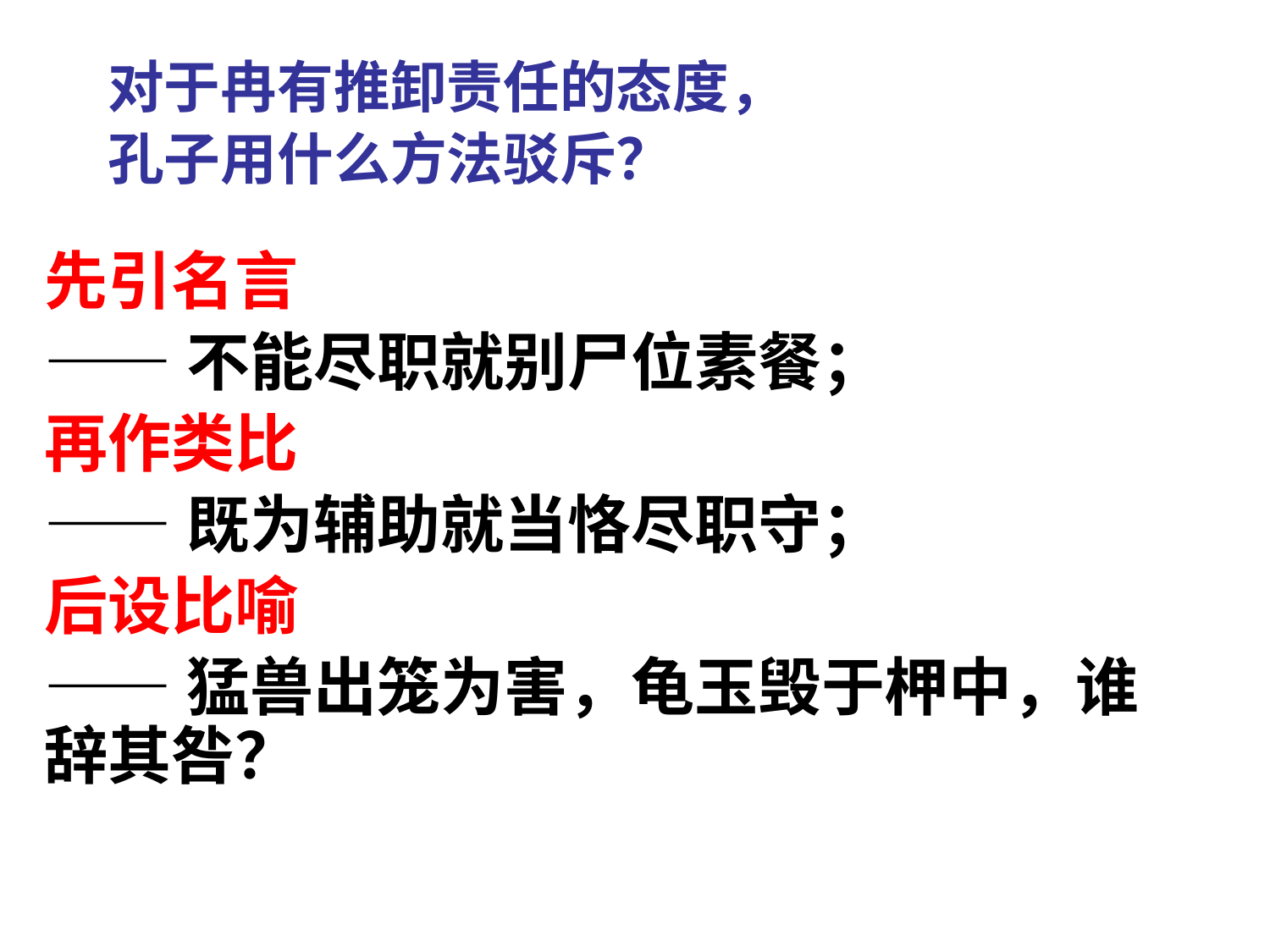

对于冉有推卸责任的态度，
孔子用什么方法驳斥？
先引名言
——不能尽职就别尸位素餐；
再作类比
——既为辅助就当恪尽职守；
后设比喻
——猛兽出笼为害，龟玉毁于柙中，谁辞其咎？